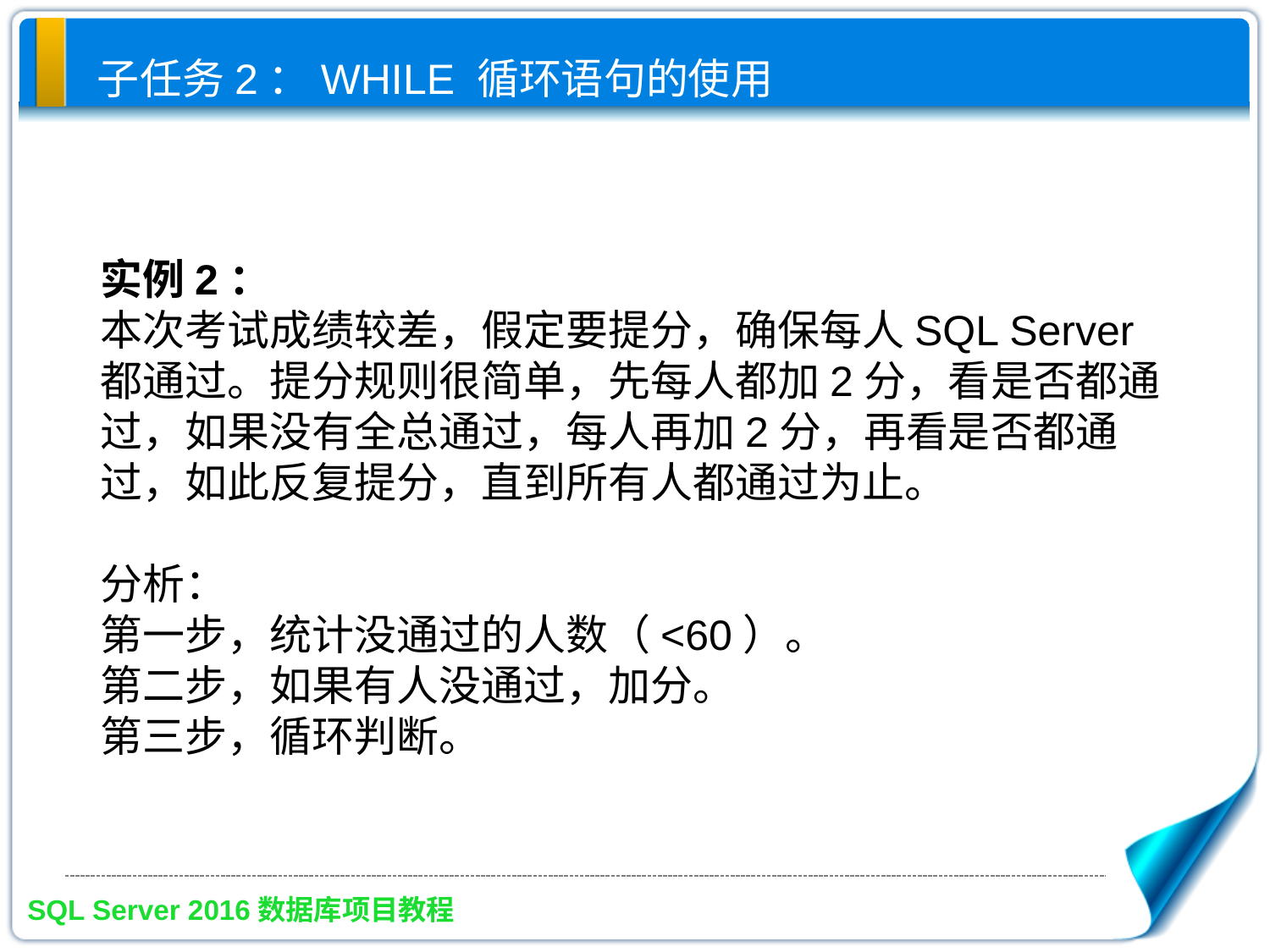

# 子任务2：WHILE 循环语句的使用
实例2：
本次考试成绩较差，假定要提分，确保每人SQL Server都通过。提分规则很简单，先每人都加2分，看是否都通过，如果没有全总通过，每人再加2分，再看是否都通过，如此反复提分，直到所有人都通过为止。

分析：
第一步，统计没通过的人数（<60）。
第二步，如果有人没通过，加分。
第三步，循环判断。